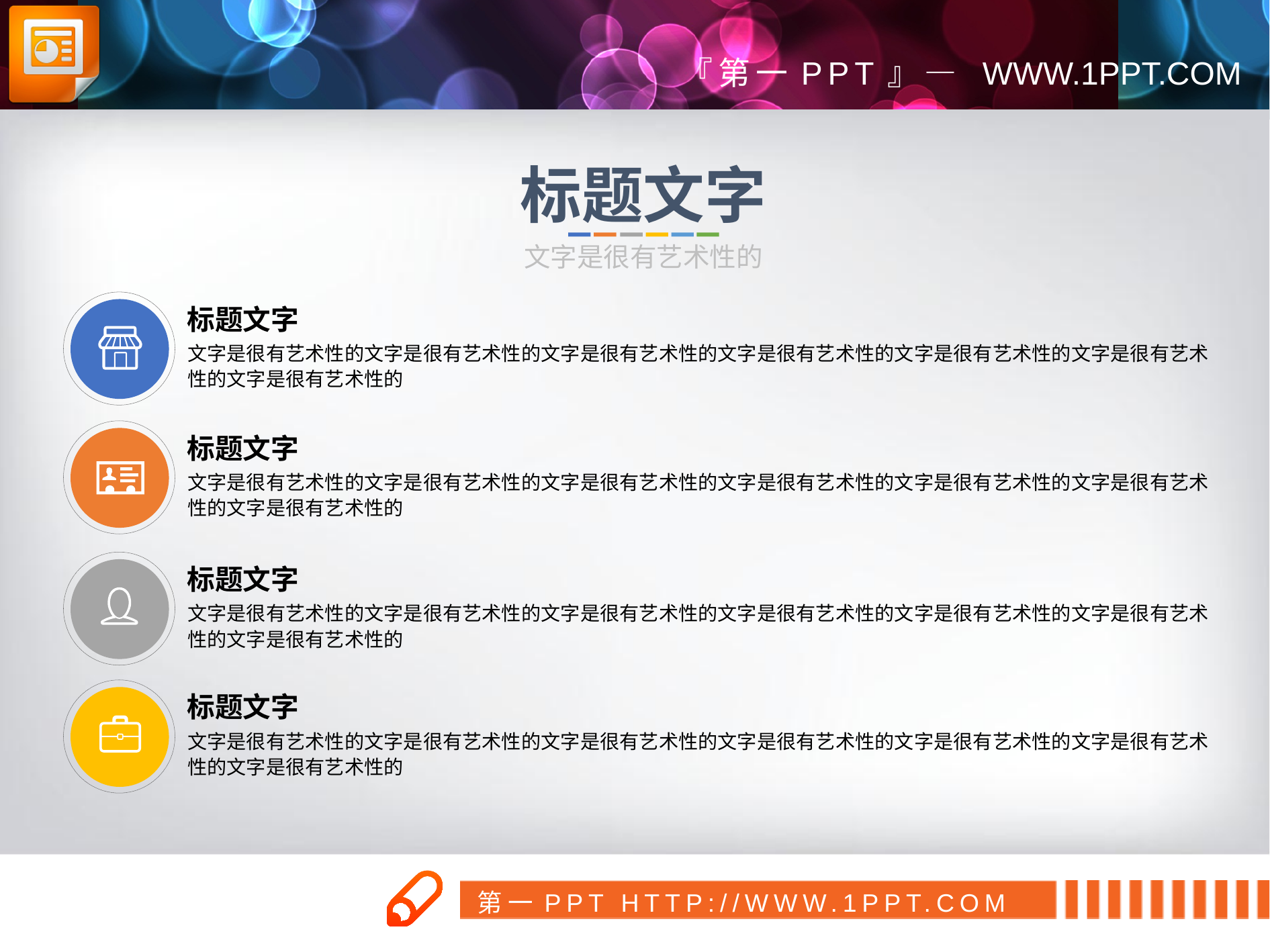

标题文字

文字是很有艺术性的

标题文字
文字是很有艺术性的文字是很有艺术性的文字是很有艺术性的文字是很有艺术性的文字是很有艺术性的文字是很有艺术性的文字是很有艺术性的

标题文字
文字是很有艺术性的文字是很有艺术性的文字是很有艺术性的文字是很有艺术性的文字是很有艺术性的文字是很有艺术性的文字是很有艺术性的

标题文字
文字是很有艺术性的文字是很有艺术性的文字是很有艺术性的文字是很有艺术性的文字是很有艺术性的文字是很有艺术性的文字是很有艺术性的

标题文字
文字是很有艺术性的文字是很有艺术性的文字是很有艺术性的文字是很有艺术性的文字是很有艺术性的文字是很有艺术性的文字是很有艺术性的